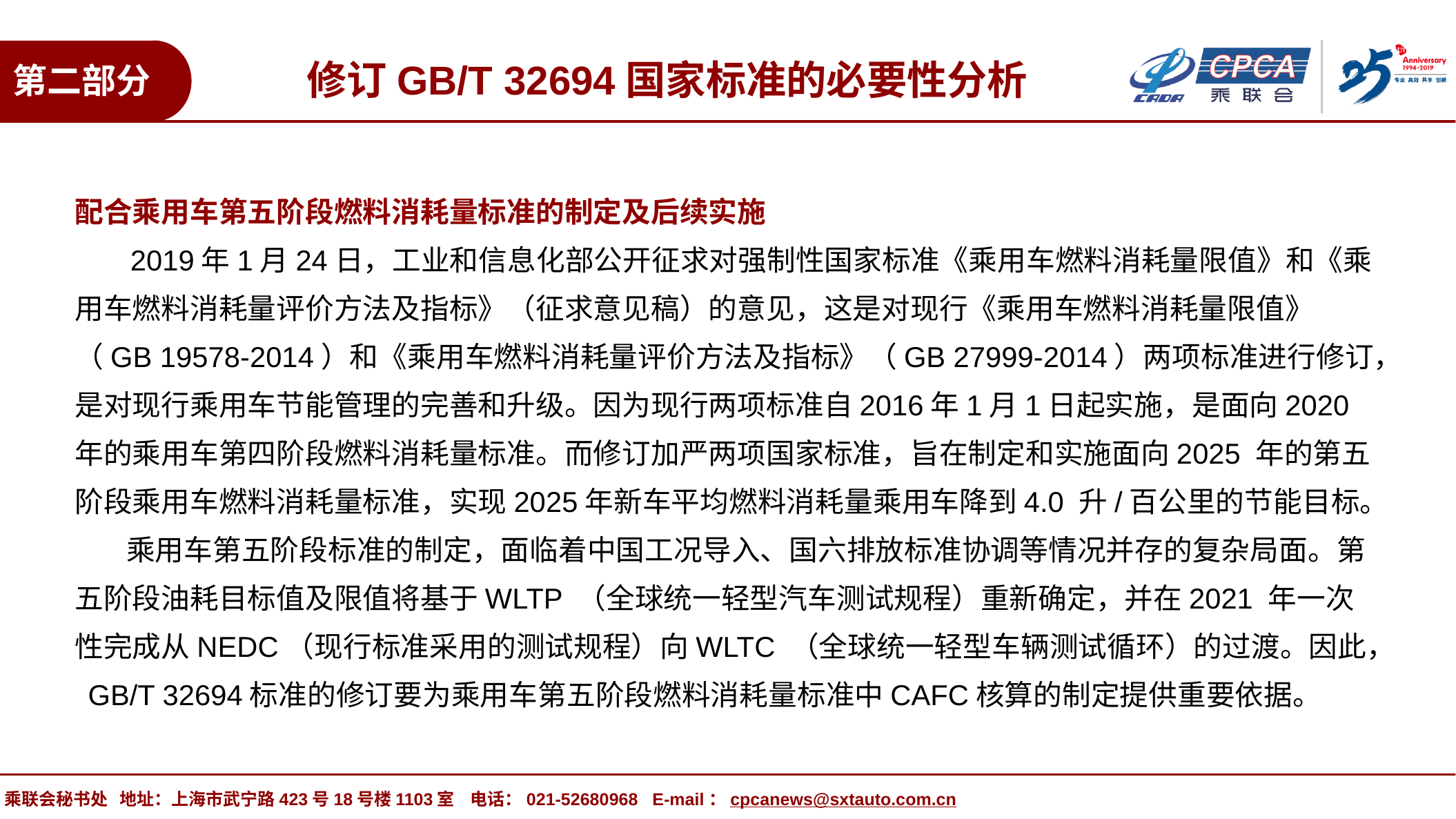

修订GB/T 32694国家标准的必要性分析
第二部分
配合乘用车第五阶段燃料消耗量标准的制定及后续实施
       2019年1月24日，工业和信息化部公开征求对强制性国家标准《乘用车燃料消耗量限值》和《乘用车燃料消耗量评价方法及指标》（征求意见稿）的意见，这是对现行《乘用车燃料消耗量限值》（GB 19578-2014）和《乘用车燃料消耗量评价方法及指标》（GB 27999-2014）两项标准进行修订，是对现行乘用车节能管理的完善和升级。因为现行两项标准自2016年1月1日起实施，是面向2020 年的乘用车第四阶段燃料消耗量标准。而修订加严两项国家标准，旨在制定和实施面向2025 年的第五阶段乘用车燃料消耗量标准，实现2025年新车平均燃料消耗量乘用车降到4.0 升/百公里的节能目标。
       乘用车第五阶段标准的制定，面临着中国工况导入、国六排放标准协调等情况并存的复杂局面。第五阶段油耗目标值及限值将基于WLTP （全球统一轻型汽车测试规程）重新确定，并在2021 年一次性完成从NEDC（现行标准采用的测试规程）向WLTC （全球统一轻型车辆测试循环）的过渡。因此， GB/T 32694标准的修订要为乘用车第五阶段燃料消耗量标准中CAFC核算的制定提供重要依据。